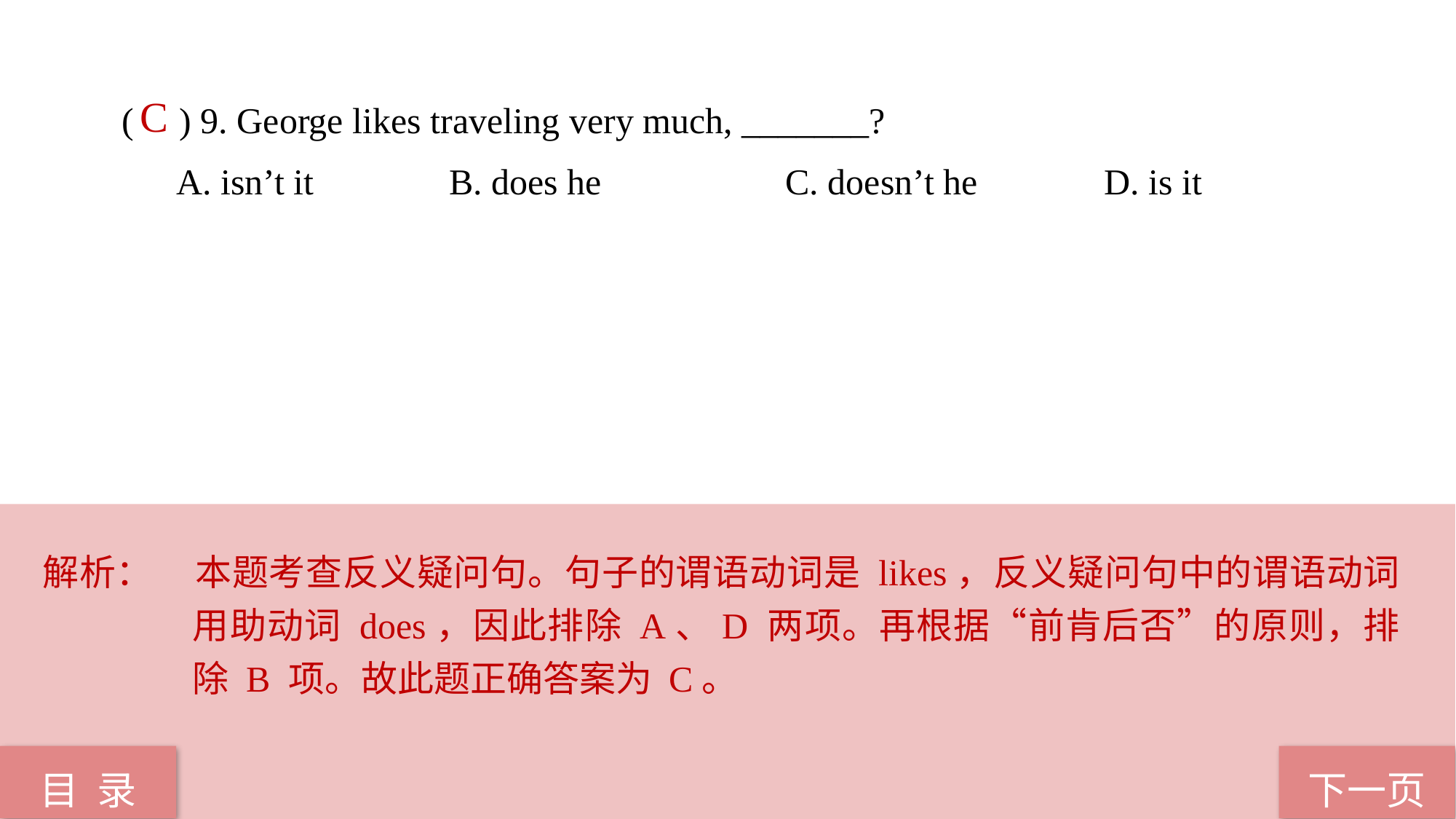

(     ) 9. George likes traveling very much, _______?
A. isn’t it 		B. does he		 C. doesn’t he 		D. is it
   C
解析：	本题考查反义疑问句。句子的谓语动词是 likes，反义疑问句中的谓语动词用助动词 does，因此排除 A、D 两项。再根据“前肯后否”的原则，排除 B 项。故此题正确答案为 C。